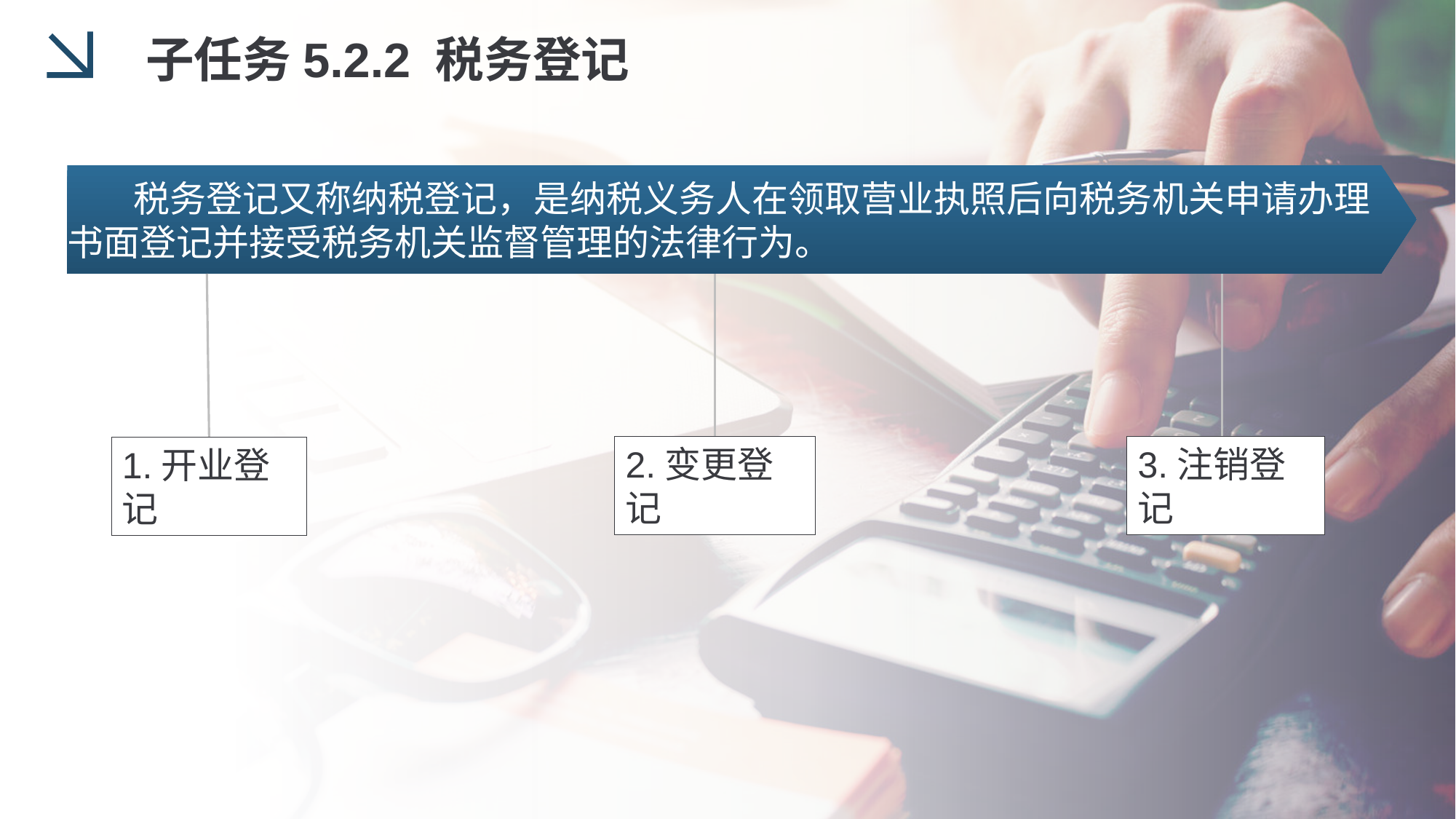

子任务5.2.2 税务登记

       税务登记又称纳税登记，是纳税义务人在领取营业执照后向税务机关申请办理书面登记并接受税务机关监督管理的法律行为。
3.注销登记
2.变更登记
1.开业登记